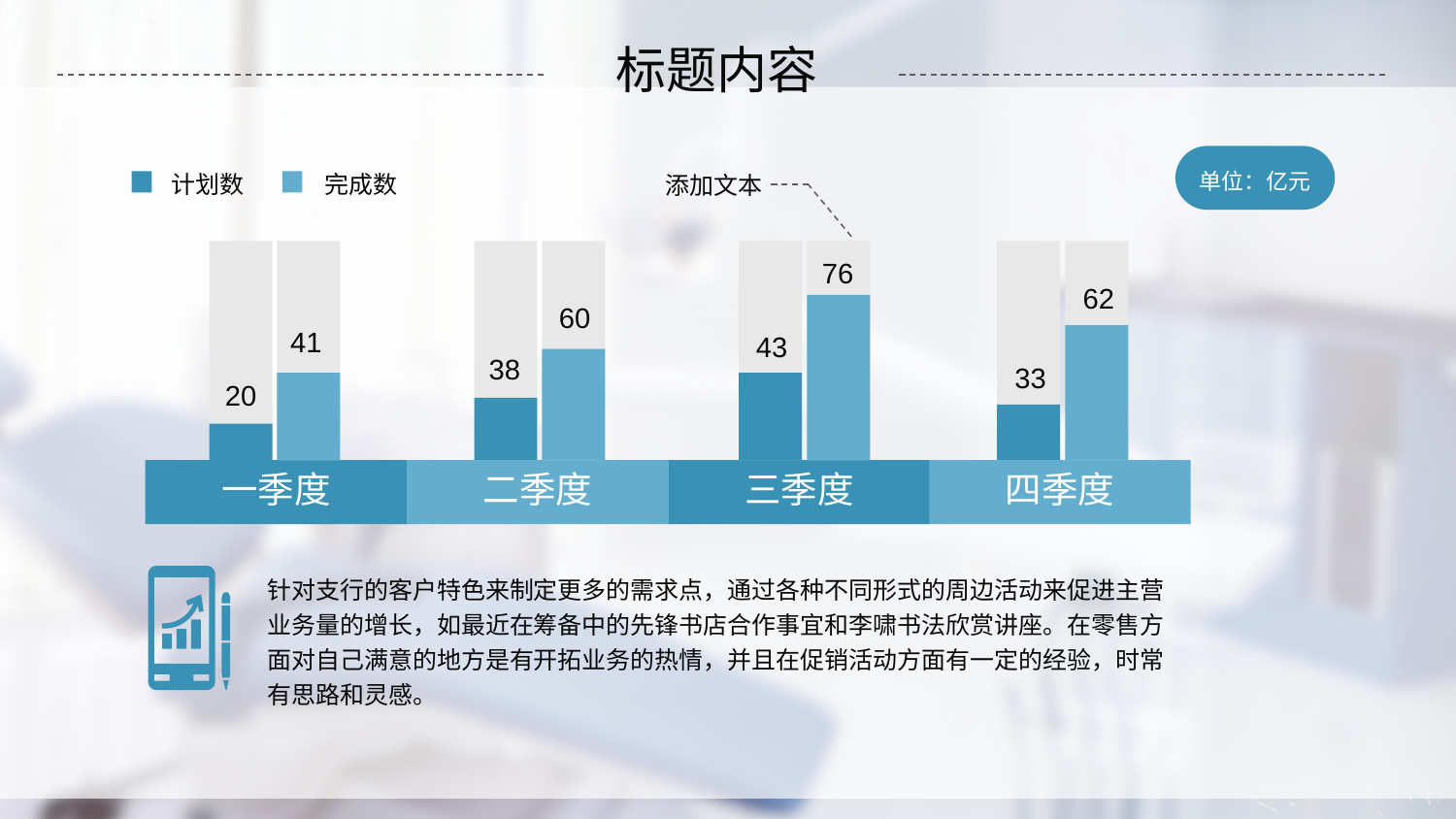

标题内容
单位：亿元
添加文本
计划数
完成数

76
62
60

41
43

38

33
20

一季度
二季度
三季度
四季度
针对支行的客户特色来制定更多的需求点，通过各种不同形式的周边活动来促进主营业务量的增长，如最近在筹备中的先锋书店合作事宜和李啸书法欣赏讲座。在零售方面对自己满意的地方是有开拓业务的热情，并且在促销活动方面有一定的经验，时常有思路和灵感。